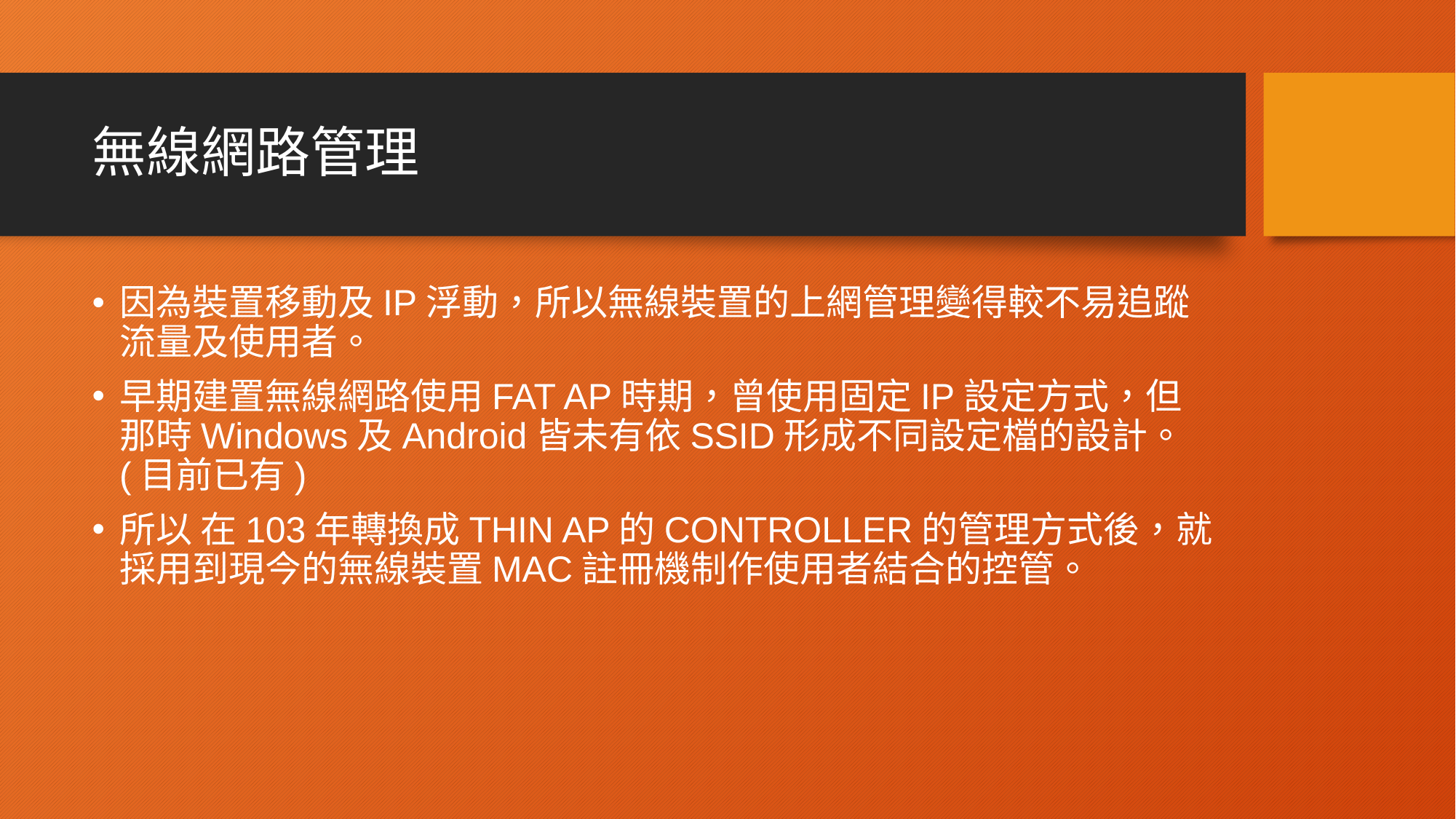

# 無線網路管理
因為裝置移動及IP浮動，所以無線裝置的上網管理變得較不易追蹤流量及使用者。
早期建置無線網路使用FAT AP時期，曾使用固定IP設定方式，但那時Windows及Android皆未有依SSID形成不同設定檔的設計。(目前已有)
所以 在103年轉換成THIN AP的CONTROLLER的管理方式後，就採用到現今的無線裝置MAC註冊機制作使用者結合的控管。